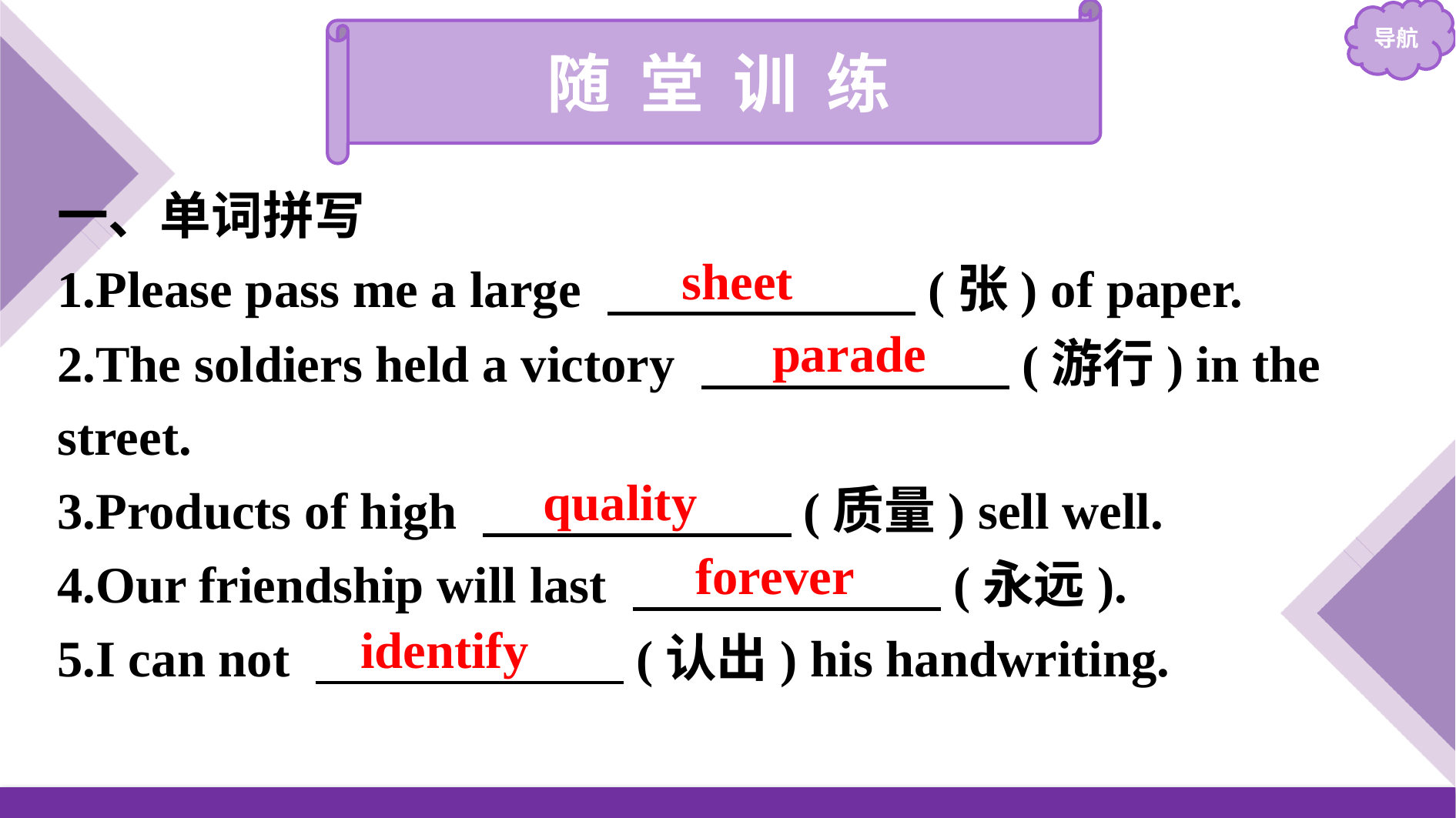

随  堂  训  练
一、单词拼写
1.Please pass me a large 　　　　　　(张) of paper.
2.The soldiers held a victory 　　　　　　(游行) in the street.
3.Products of high 　　　　　　(质量) sell well.
4.Our friendship will last 　　　　　　(永远).
5.I can not 　　　　　　(认出) his handwriting.
sheet
parade
quality
forever
identify